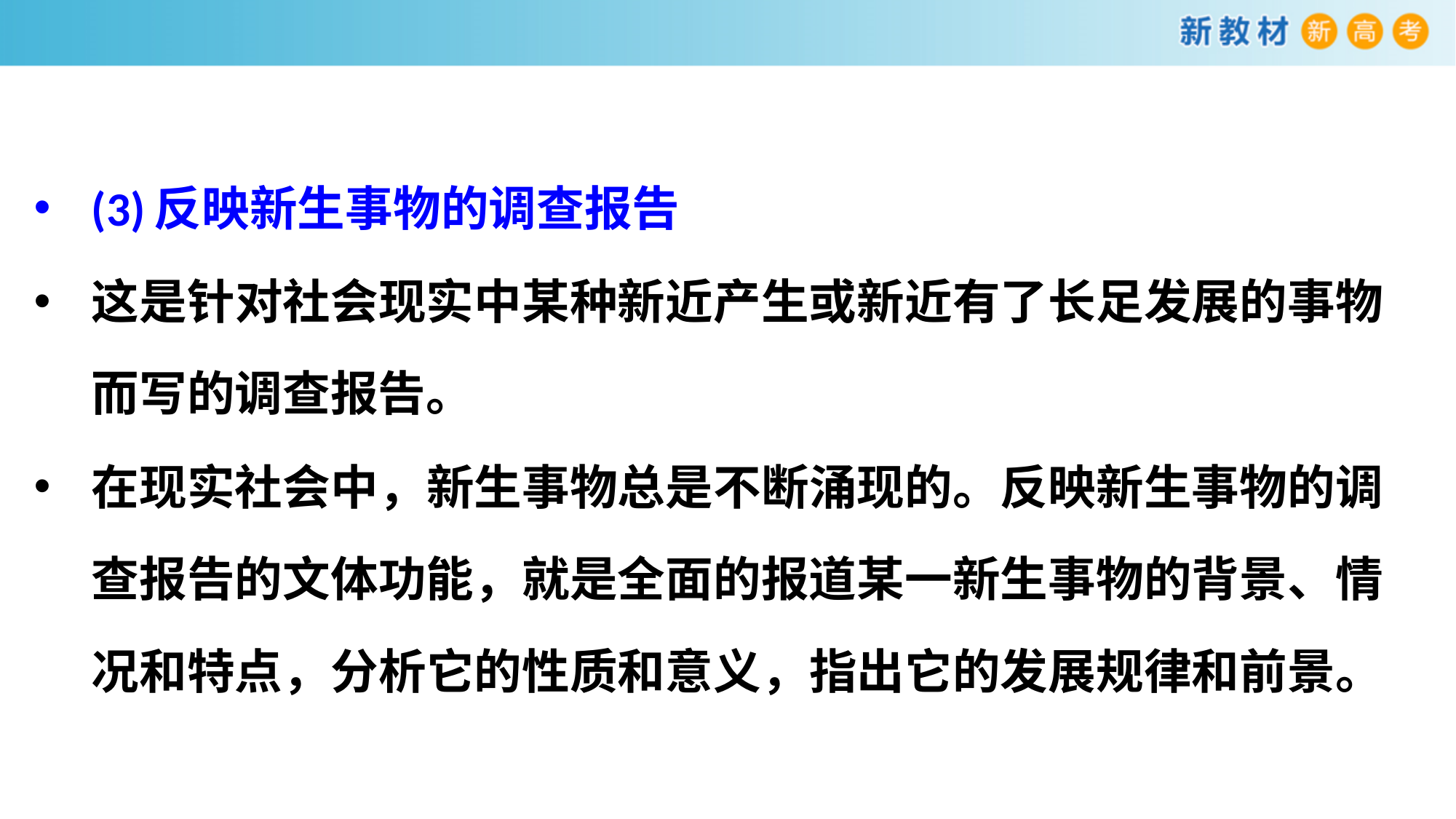

(3)反映新生事物的调查报告
这是针对社会现实中某种新近产生或新近有了长足发展的事物而写的调查报告。
在现实社会中，新生事物总是不断涌现的。反映新生事物的调查报告的文体功能，就是全面的报道某一新生事物的背景、情况和特点，分析它的性质和意义，指出它的发展规律和前景。